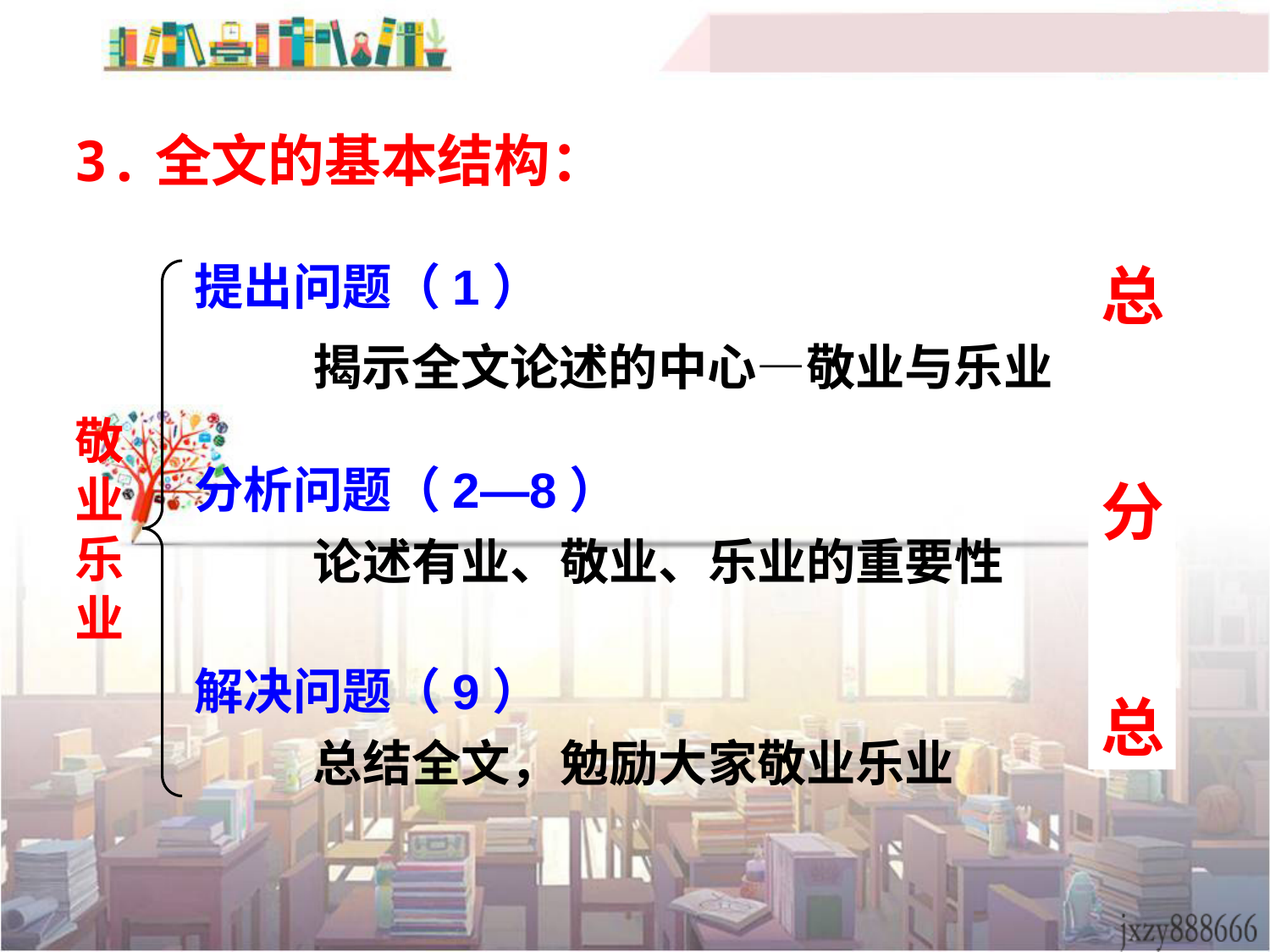

3.全文的基本结构：
提出问题（1）
总

分

总

揭示全文论述的中心—敬业与乐业
敬
业
乐
业
分析问题（2—8）
论述有业、敬业、乐业的重要性
解决问题（9）
总结全文，勉励大家敬业乐业